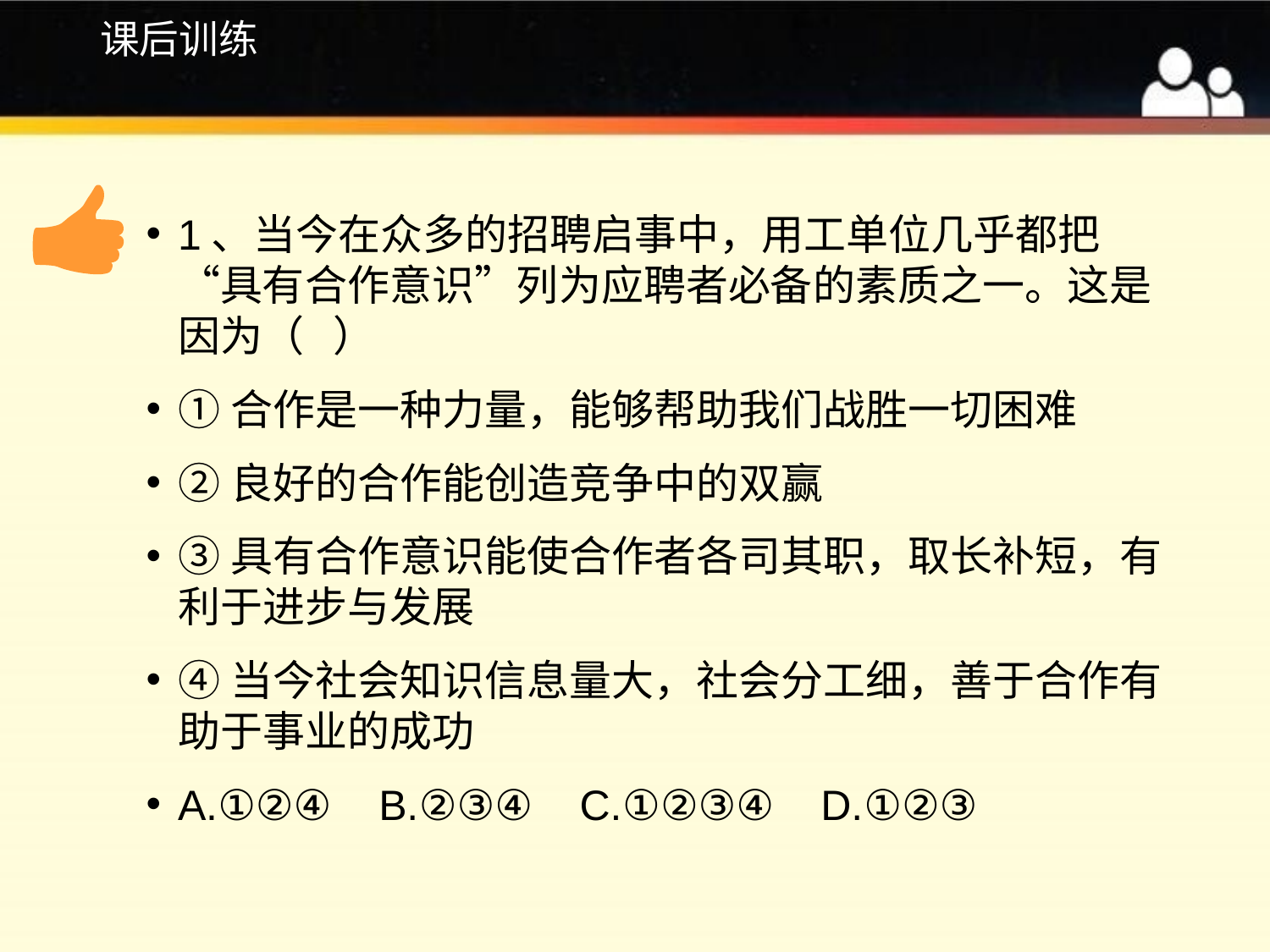

# 课后训练

1、当今在众多的招聘启事中，用工单位几乎都把“具有合作意识”列为应聘者必备的素质之一。这是因为（   ）
①合作是一种力量，能够帮助我们战胜一切困难
②良好的合作能创造竞争中的双赢
③具有合作意识能使合作者各司其职，取长补短，有利于进步与发展
④当今社会知识信息量大，社会分工细，善于合作有助于事业的成功
A.①②④    B.②③④    C.①②③④    D.①②③